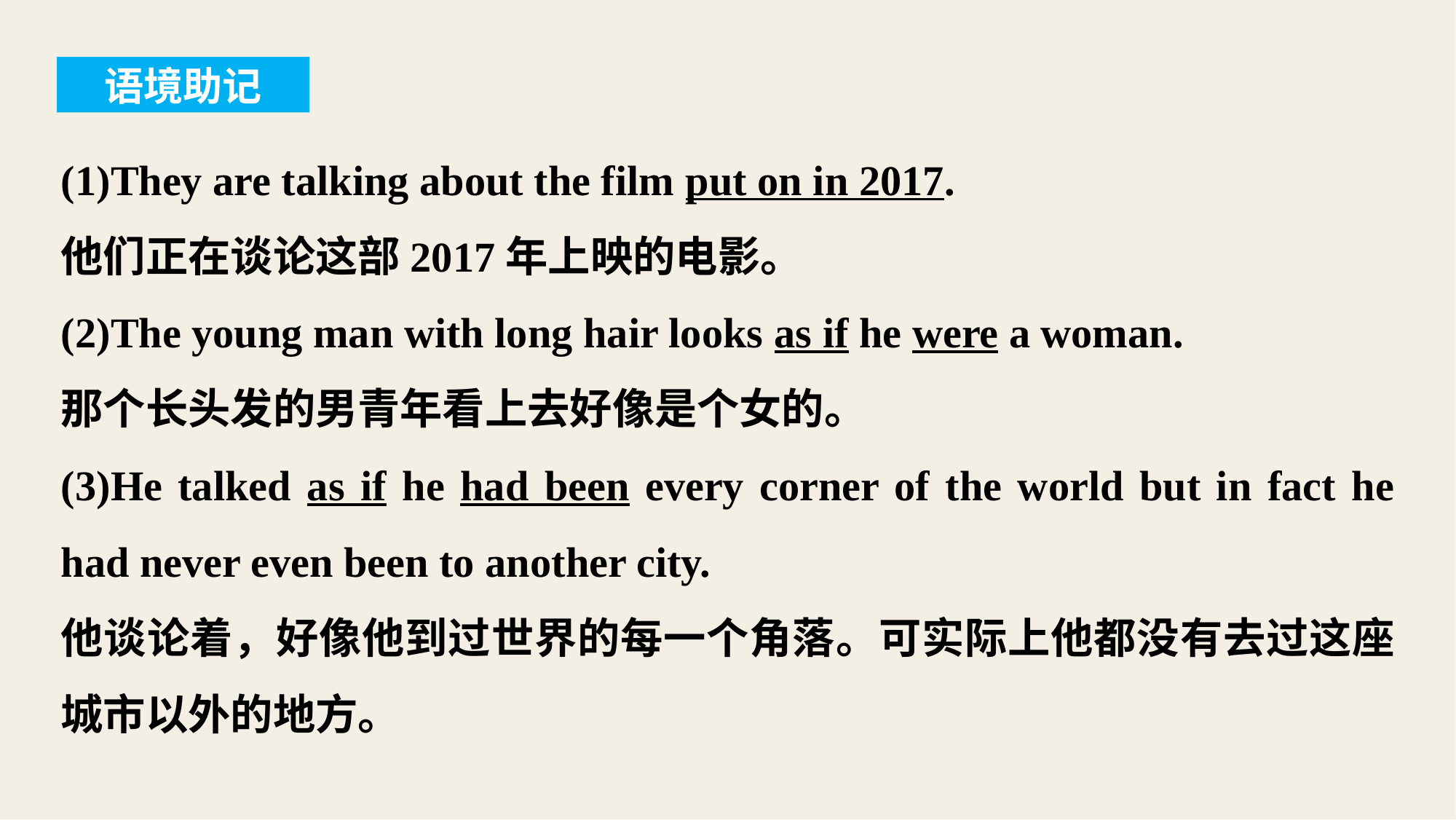

语境助记
(1)They are talking about the film put on in 2017.
他们正在谈论这部2017年上映的电影。
(2)The young man with long hair looks as if he were a woman.
那个长头发的男青年看上去好像是个女的。
(3)He talked as if he had been every corner of the world but in fact he had never even been to another city.
他谈论着，好像他到过世界的每一个角落。可实际上他都没有去过这座城市以外的地方。